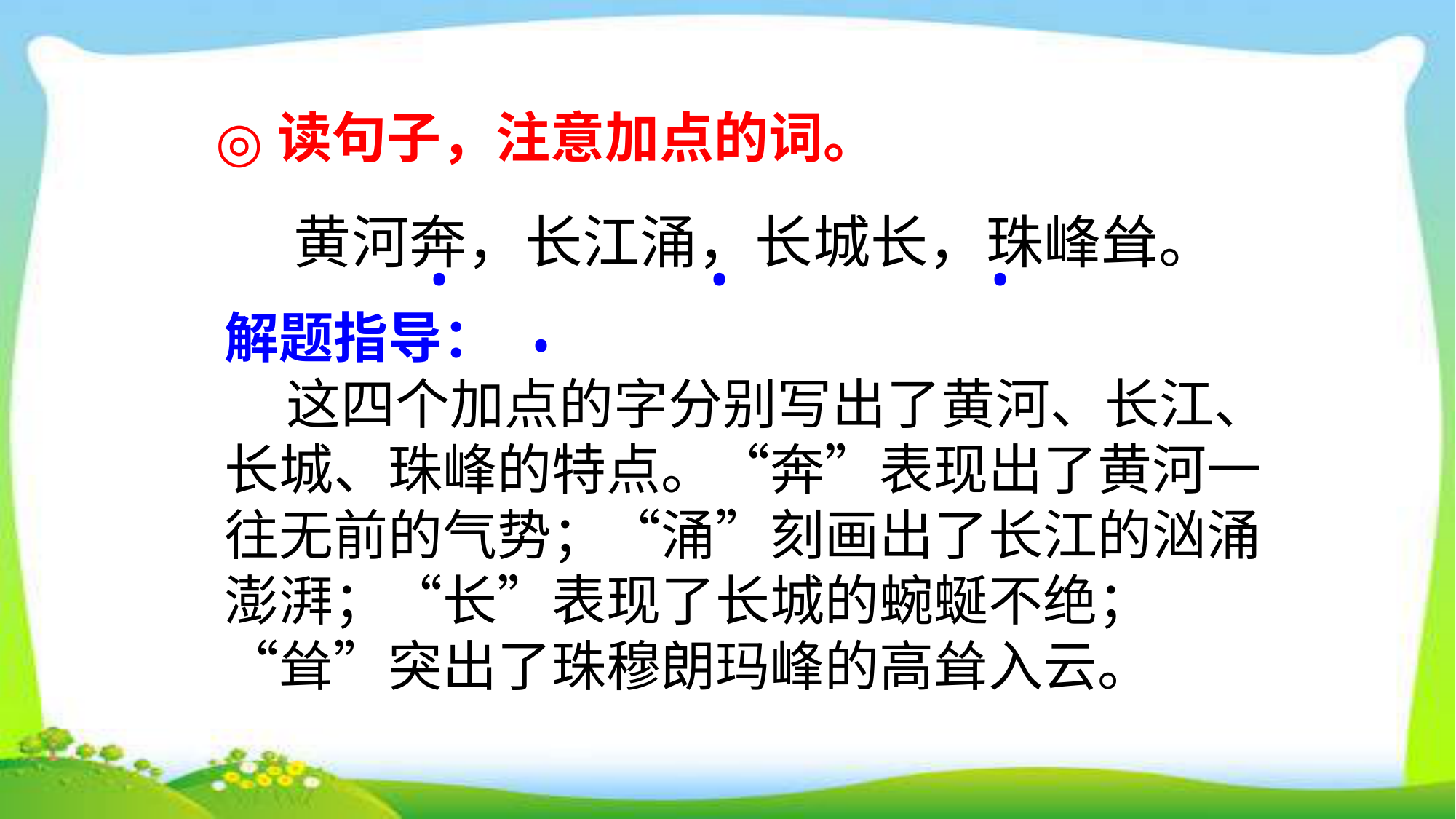

读句子，注意加点的词。
◎
黄河奔，长江涌，长城长，珠峰耸。
•          •          •          •
解题指导：
    这四个加点的字分别写出了黄河、长江、长城、珠峰的特点。“奔”表现出了黄河一往无前的气势；“涌”刻画出了长江的汹涌澎湃；“长”表现了长城的蜿蜒不绝；“耸”突出了珠穆朗玛峰的高耸入云。